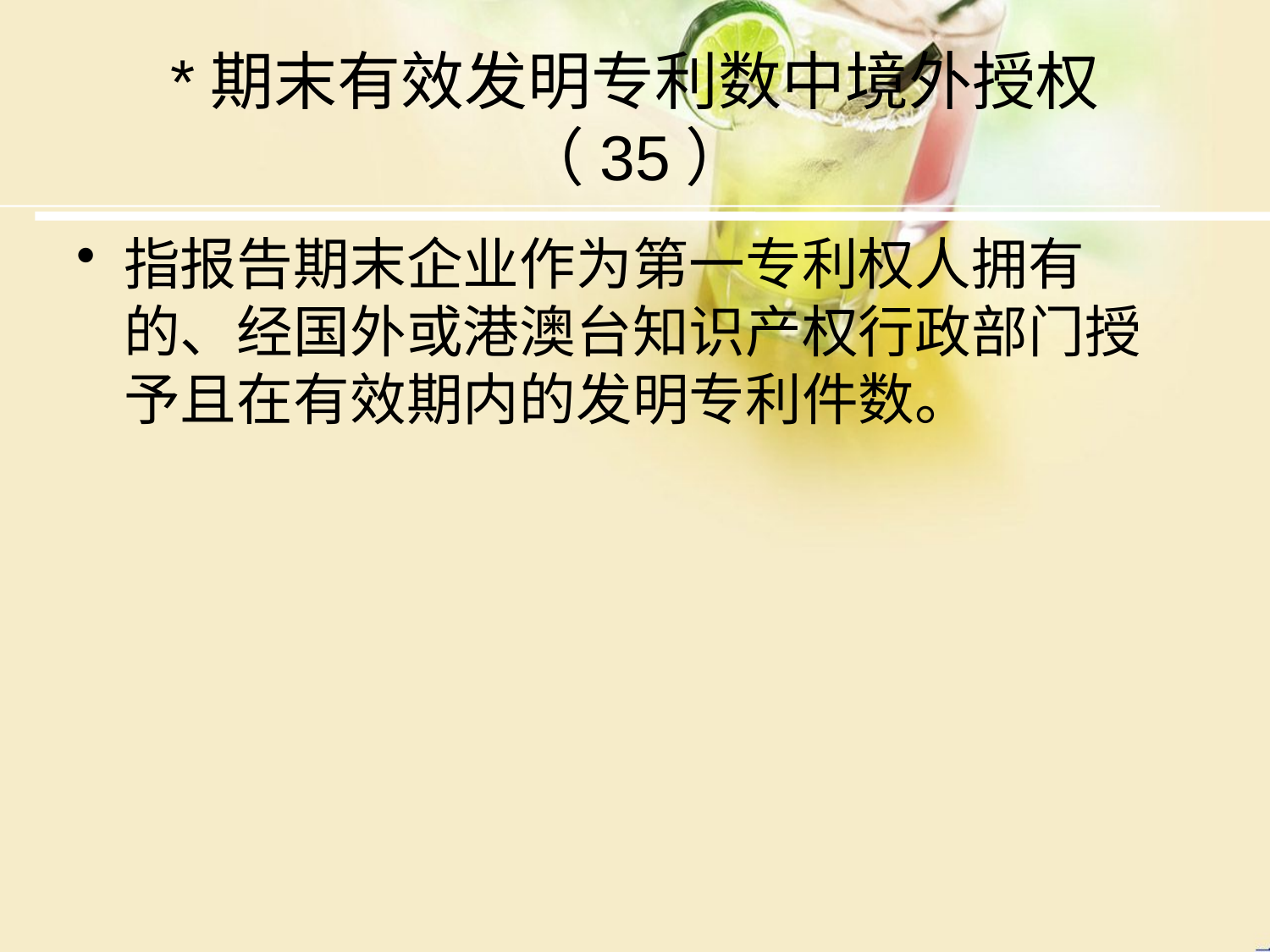

# *期末有效发明专利数中境外授权（35）
指报告期末企业作为第一专利权人拥有的、经国外或港澳台知识产权行政部门授予且在有效期内的发明专利件数。